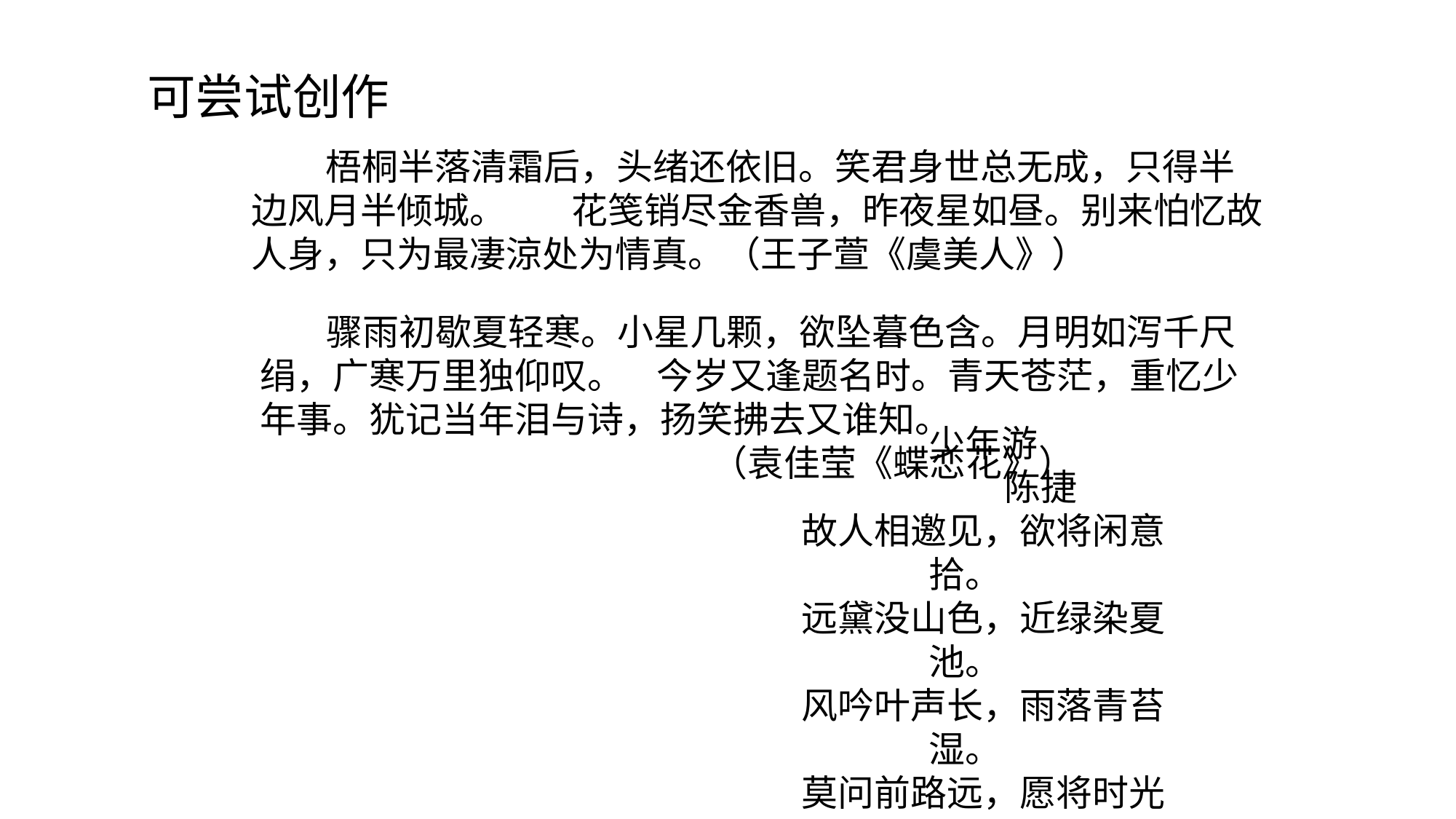

可尝试创作
#
        梧桐半落清霜后，头绪还依旧。笑君身世总无成，只得半边风月半倾城。        花笺销尽金香兽，昨夜星如昼。别来怕忆故人身，只为最凄涼处为情真。（王子萱《虞美人》）
       骤雨初歇夏轻寒。小星几颗，欲坠暮色含。月明如泻千尺绢，广寒万里独仰叹。    今岁又逢题名时。青天苍茫，重忆少年事。犹记当年泪与诗，扬笑拂去又谁知。
                                                      （袁佳莹《蝶恋花》）
少年游
             陈捷
故人相邀见，欲将闲意拾。
远黛没山色，近绿染夏池。
风吟叶声长，雨落青苔湿。
莫问前路远，愿将时光掷。